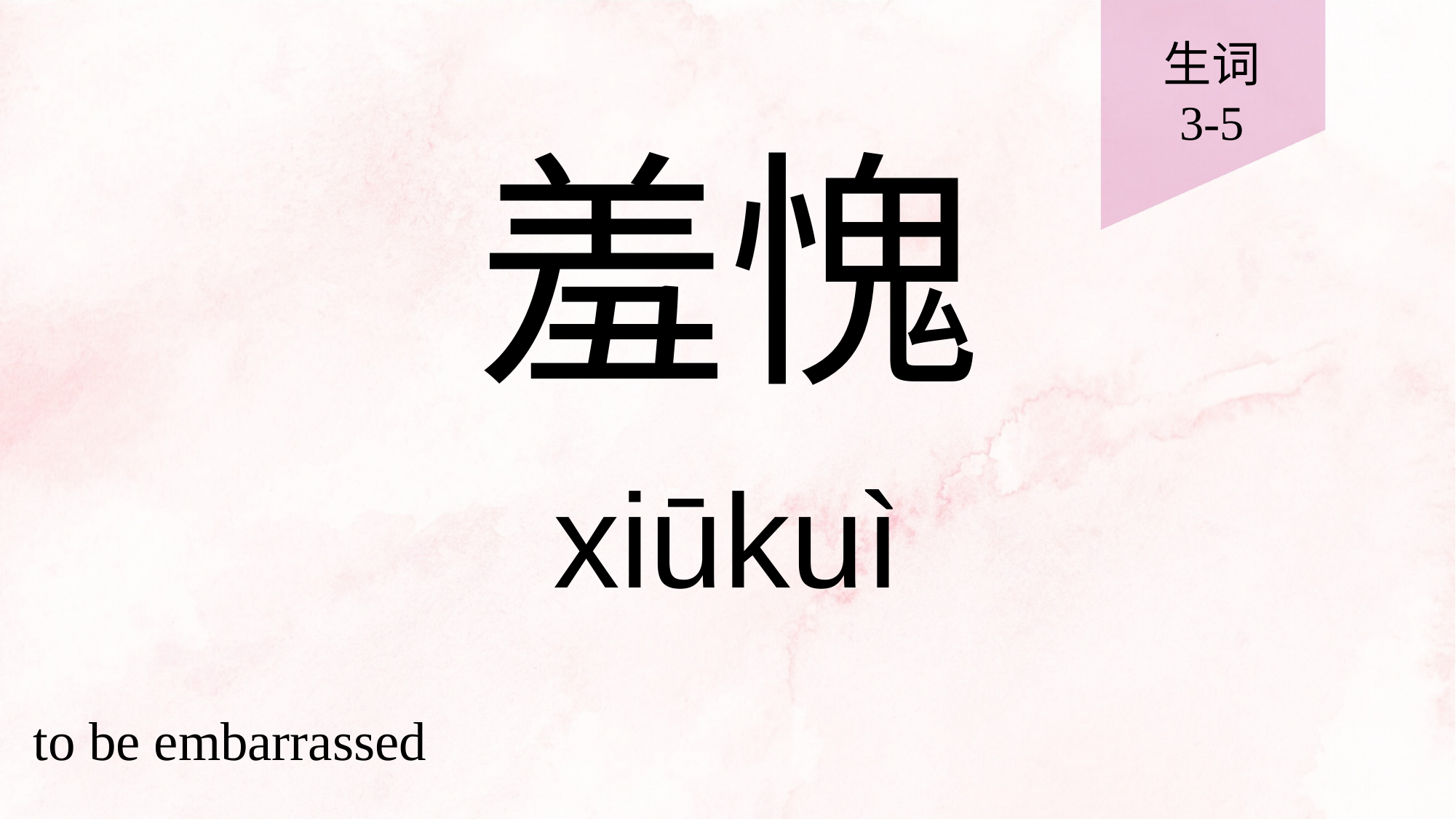

生词
3-5
# 羞愧
xiūkuì
to be embarrassed